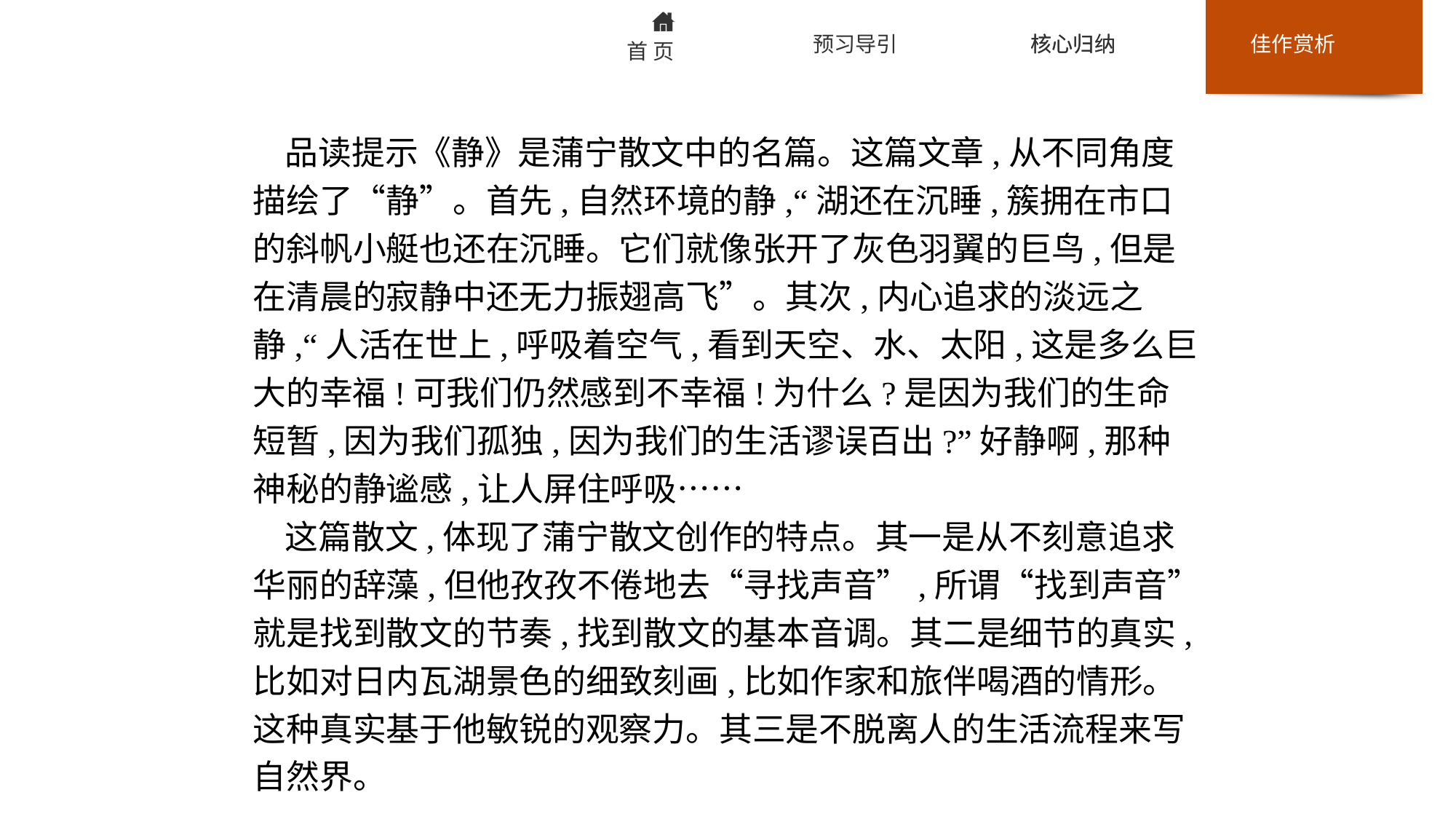

品读提示《静》是蒲宁散文中的名篇。这篇文章,从不同角度描绘了“静”。首先,自然环境的静,“湖还在沉睡,簇拥在市口的斜帆小艇也还在沉睡。它们就像张开了灰色羽翼的巨鸟,但是在清晨的寂静中还无力振翅高飞”。其次,内心追求的淡远之静,“人活在世上,呼吸着空气,看到天空、水、太阳,这是多么巨大的幸福!可我们仍然感到不幸福!为什么?是因为我们的生命短暂,因为我们孤独,因为我们的生活谬误百出?”好静啊,那种神秘的静谧感,让人屏住呼吸……
这篇散文,体现了蒲宁散文创作的特点。其一是从不刻意追求华丽的辞藻,但他孜孜不倦地去“寻找声音”,所谓“找到声音”就是找到散文的节奏,找到散文的基本音调。其二是细节的真实,比如对日内瓦湖景色的细致刻画,比如作家和旅伴喝酒的情形。这种真实基于他敏锐的观察力。其三是不脱离人的生活流程来写自然界。